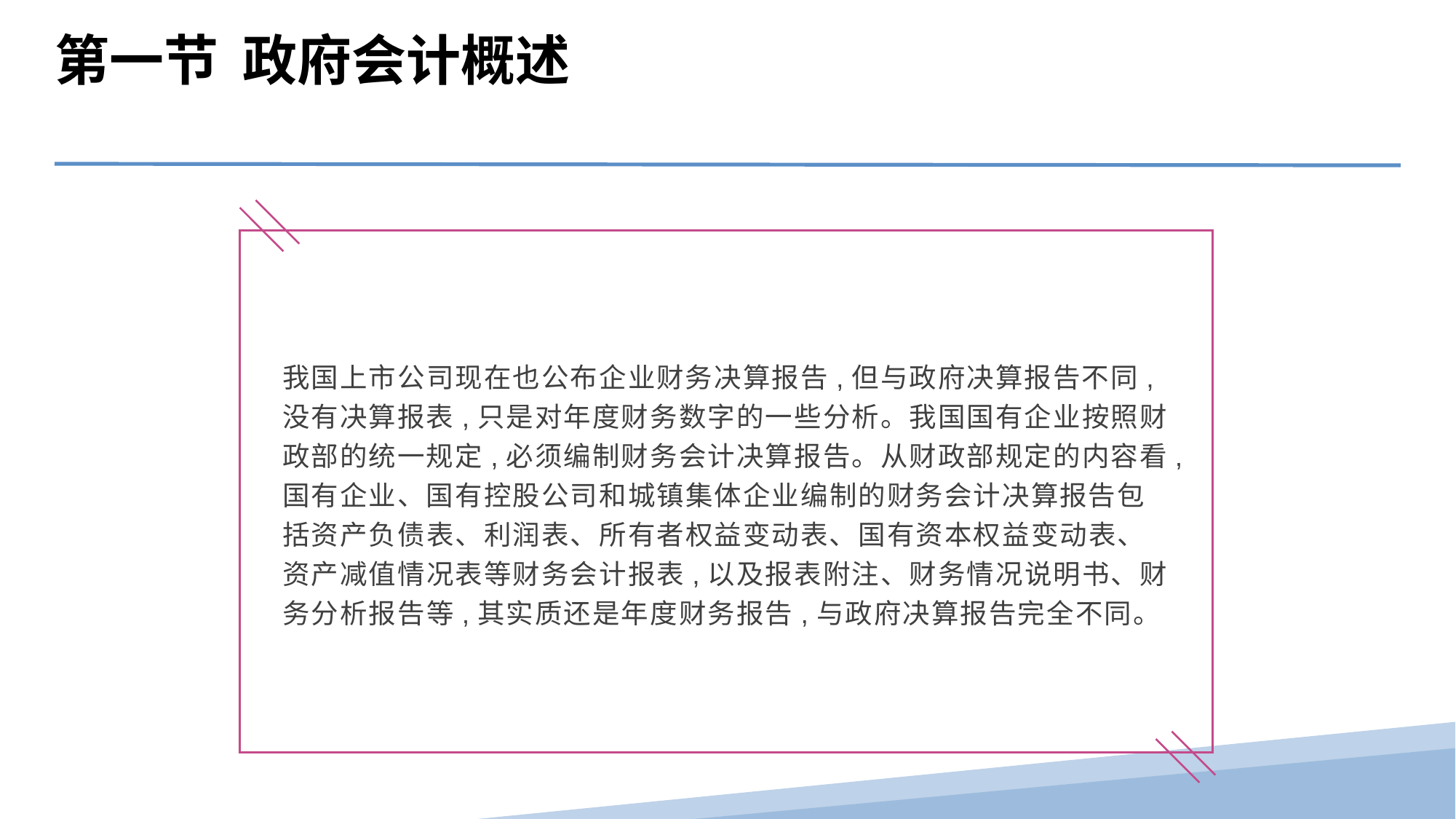

第一节  政府会计概述

我国上市公司现在也公布企业财务决算报告,但与政府决算报告不同,没有决算报表,只是对年度财务数字的一些分析。我国国有企业按照财政部的统一规定,必须编制财务会计决算报告。从财政部规定的内容看,国有企业、国有控股公司和城镇集体企业编制的财务会计决算报告包括资产负债表、利润表、所有者权益变动表、国有资本权益变动表、资产减值情况表等财务会计报表,以及报表附注、财务情况说明书、财务分析报告等,其实质还是年度财务报告,与政府决算报告完全不同。